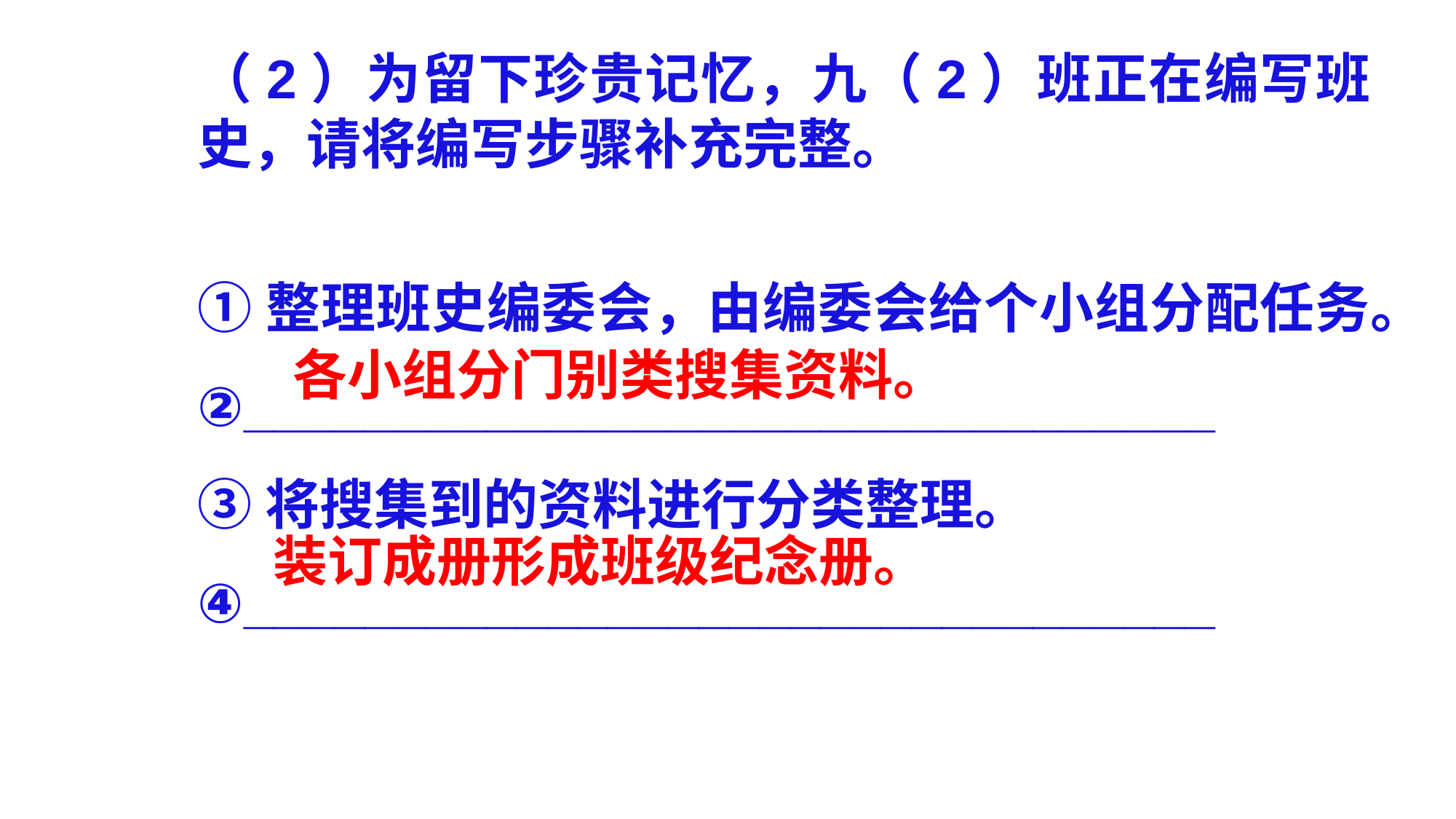

（2）为留下珍贵记忆，九（2）班正在编写班史，请将编写步骤补充完整。

①整理班史编委会，由编委会给个小组分配任务。
②________________________________
③将搜集到的资料进行分类整理。
④________________________________
各小组分门别类搜集资料。
装订成册形成班级纪念册。